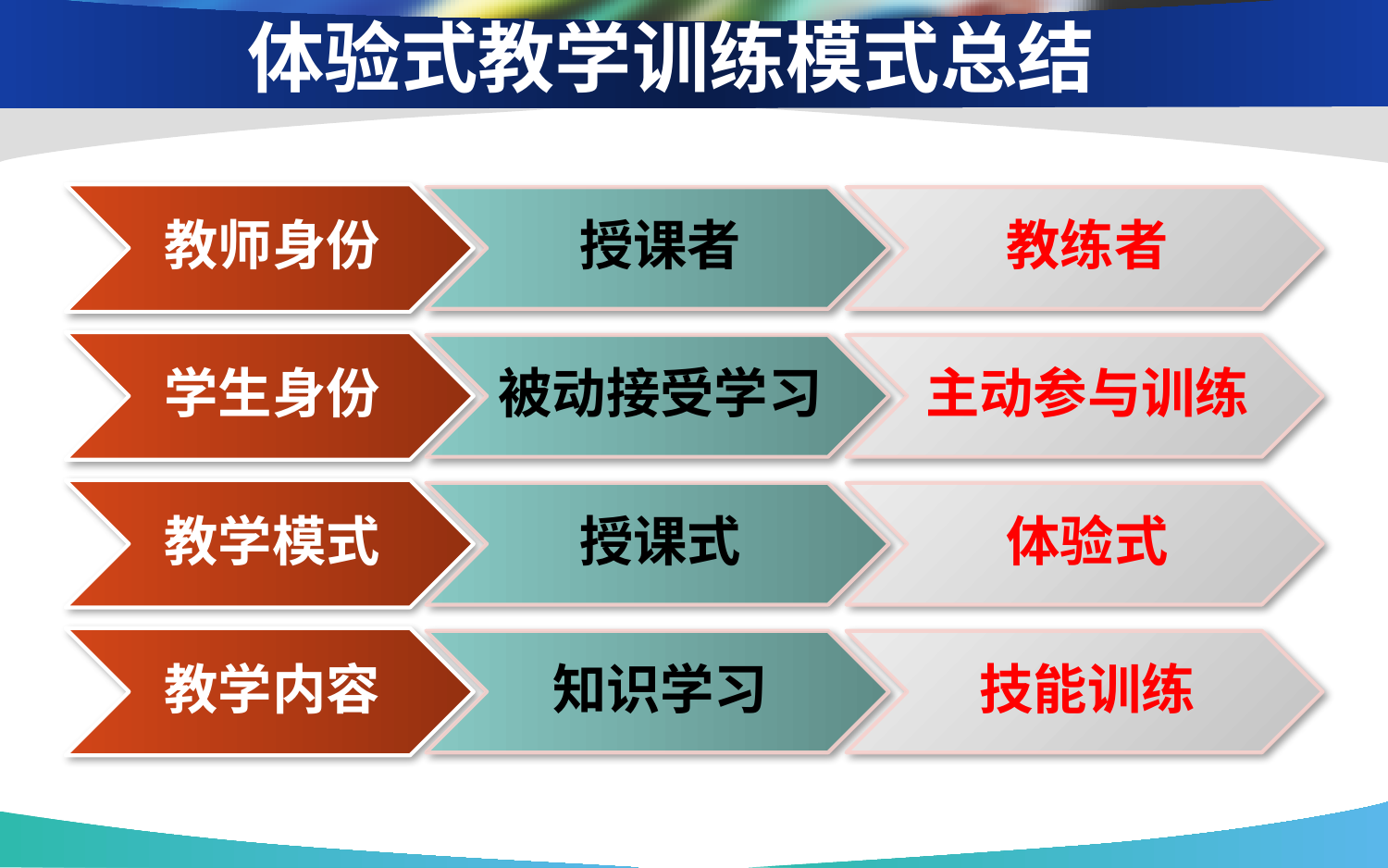

# 体验式教学训练模式总结
教师身份
授课者
教练者
学生身份
被动接受学习
主动参与训练
教学模式
授课式
体验式
教学内容
知识学习
技能训练